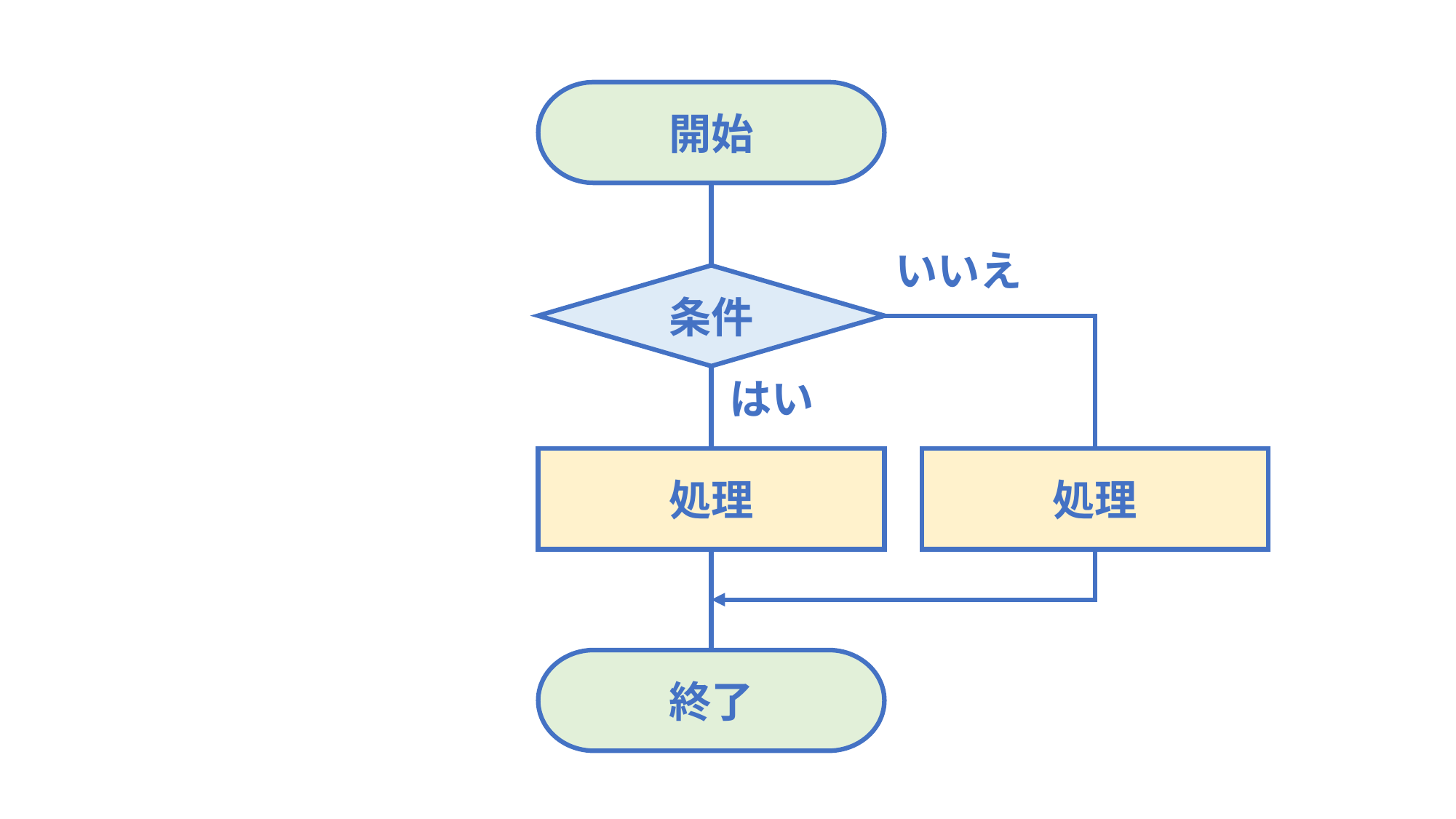

開始
いいえ
条件
はい
処理
処理
終了